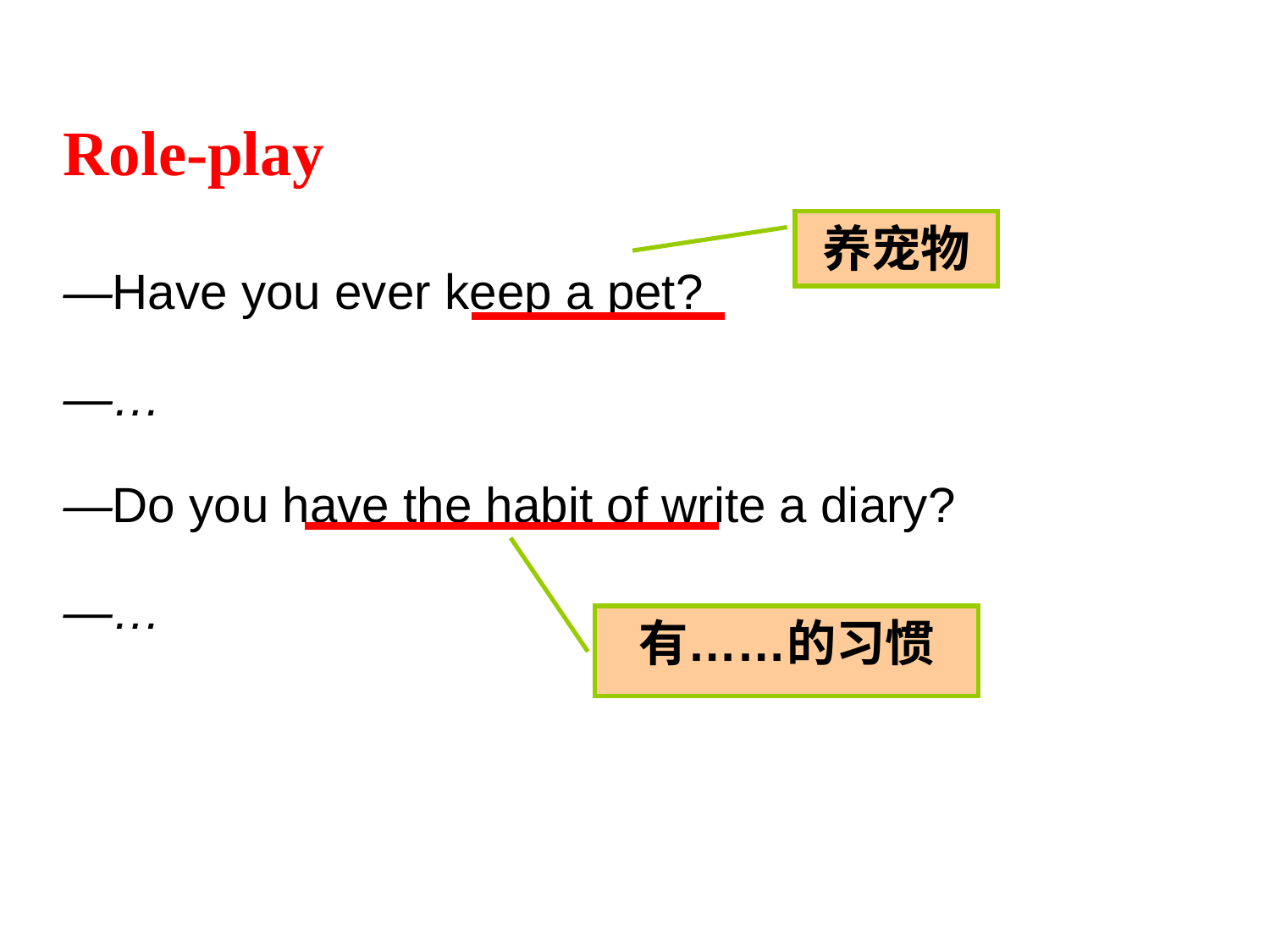

Role-play
—Have you ever keep a pet?
—…
—Do you have the habit of write a diary?
—…
养宠物
有……的习惯